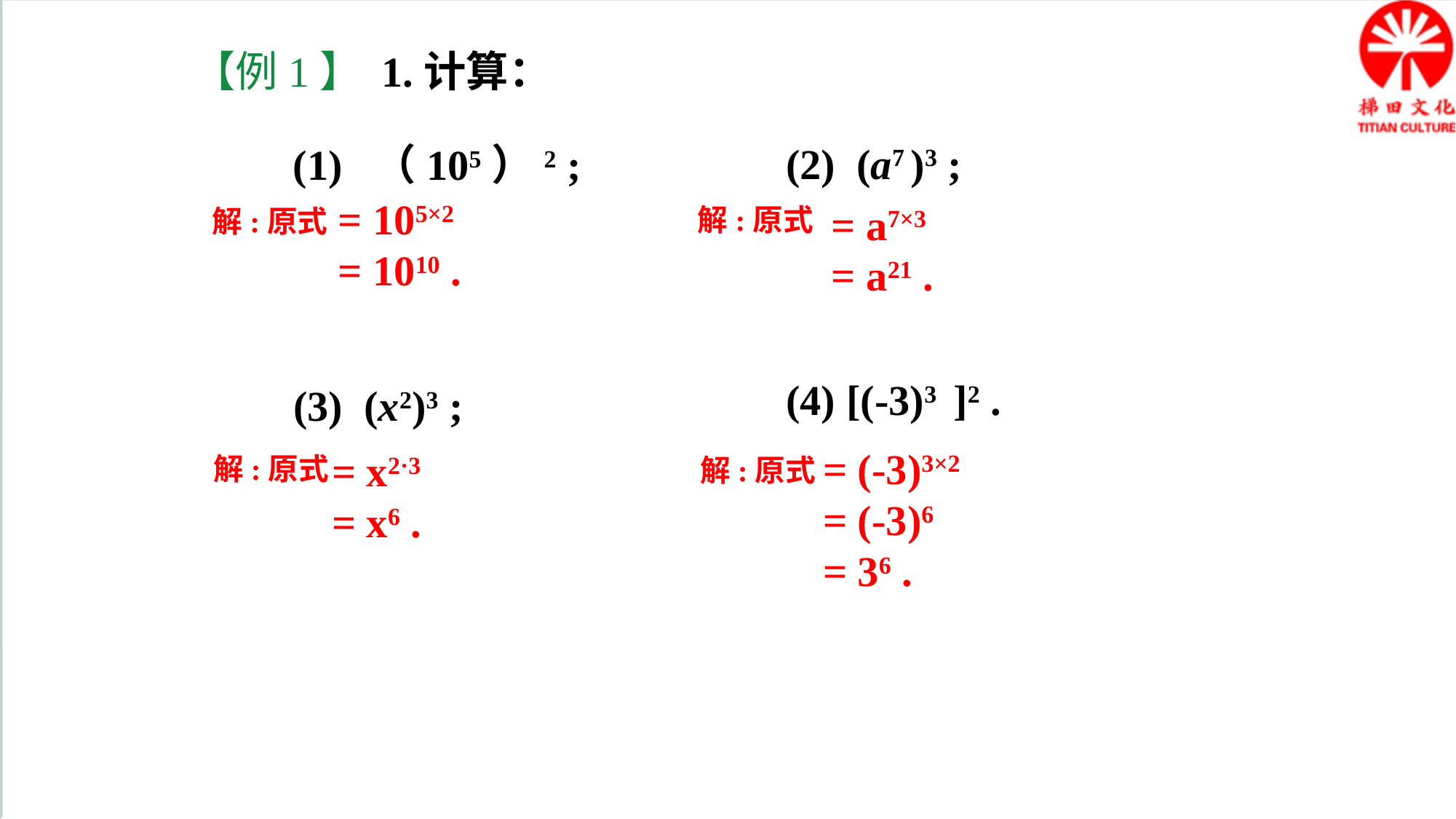

【例1】 1.计算：
(2)  (a7 )3 ;
(1)  （105）2 ;
= 105×2
= 1010 .
= a7×3
= a21 .
解:原式
解:原式
(4) [(-3)3  ]2 .
(3)  (x2)3 ;
= (-3)3×2
= (-3)6
= 36 .
= x2·3
= x6 .
解:原式
解:原式